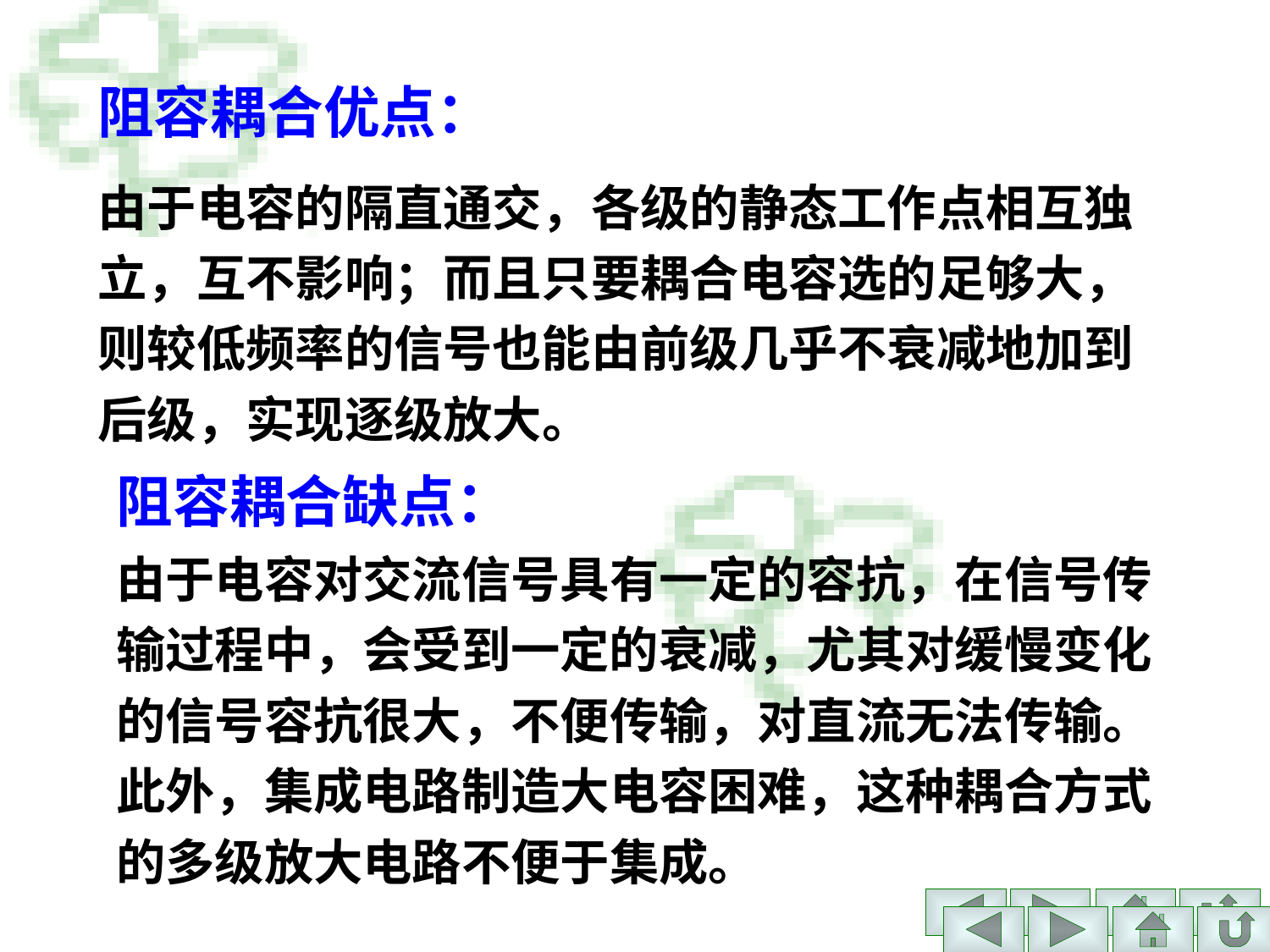

# 阻容耦合优点：
由于电容的隔直通交，各级的静态工作点相互独立，互不影响；而且只要耦合电容选的足够大，则较低频率的信号也能由前级几乎不衰减地加到后级，实现逐级放大。
阻容耦合缺点：
由于电容对交流信号具有一定的容抗，在信号传输过程中，会受到一定的衰减，尤其对缓慢变化的信号容抗很大，不便传输，对直流无法传输。此外，集成电路制造大电容困难，这种耦合方式的多级放大电路不便于集成。